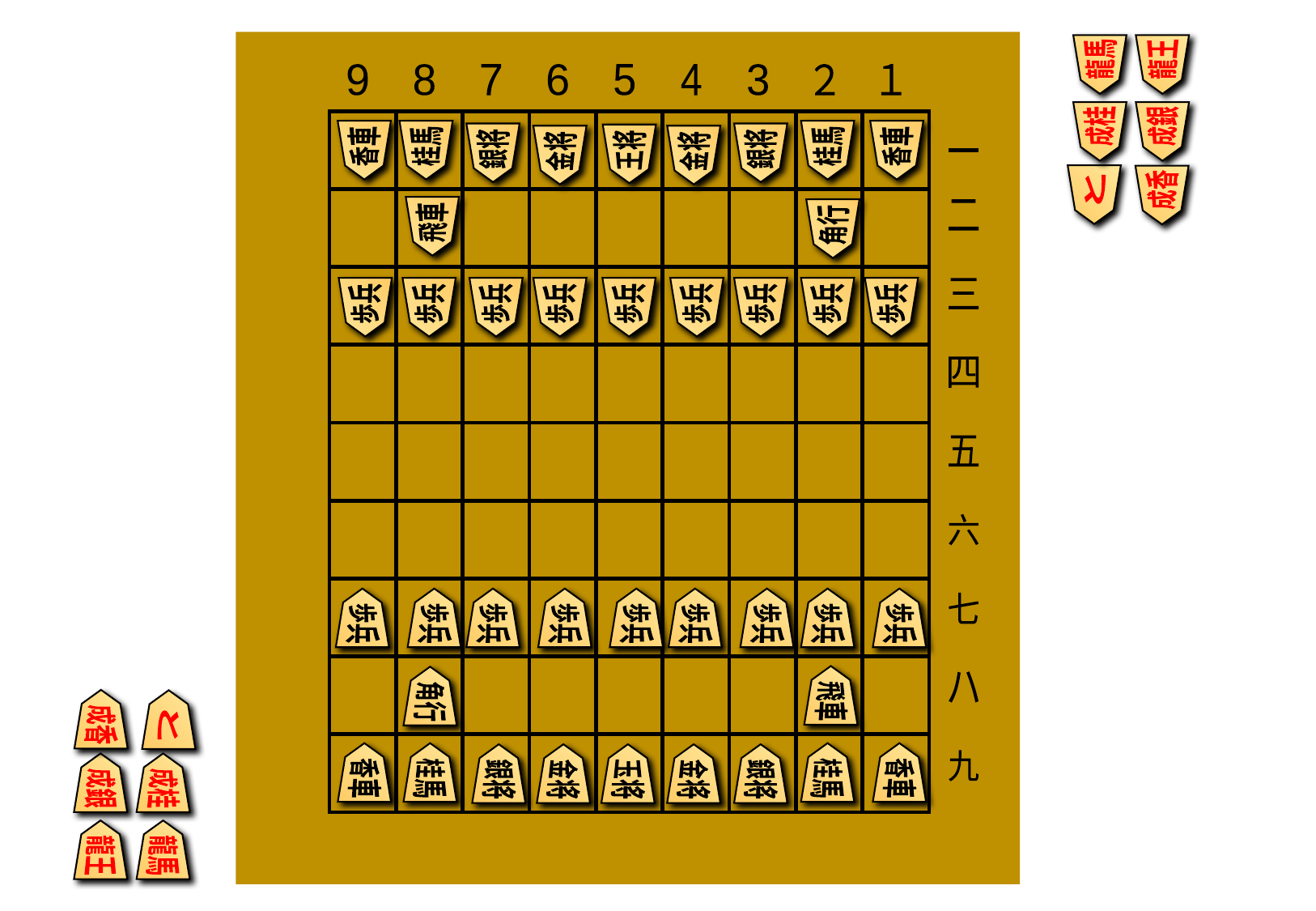

9
8
7
6
5
4
3
２
１

一
二
三
四
五
六
七
ハ
九

龍馬

龍王

成桂

成銀

香車

桂馬

桂馬

香車

銀将

銀将

王将

金将

金将

と

成香

飛車

角行

歩兵

歩兵

歩兵

歩兵

歩兵

歩兵

歩兵

歩兵

歩兵

歩兵

歩兵

歩兵

歩兵

歩兵

歩兵

歩兵

歩兵

歩兵

飛車

角行

成香

と

桂馬

桂馬

香車

香車

銀将

銀将

金将

玉将

金将

成銀

成桂

龍王

龍馬